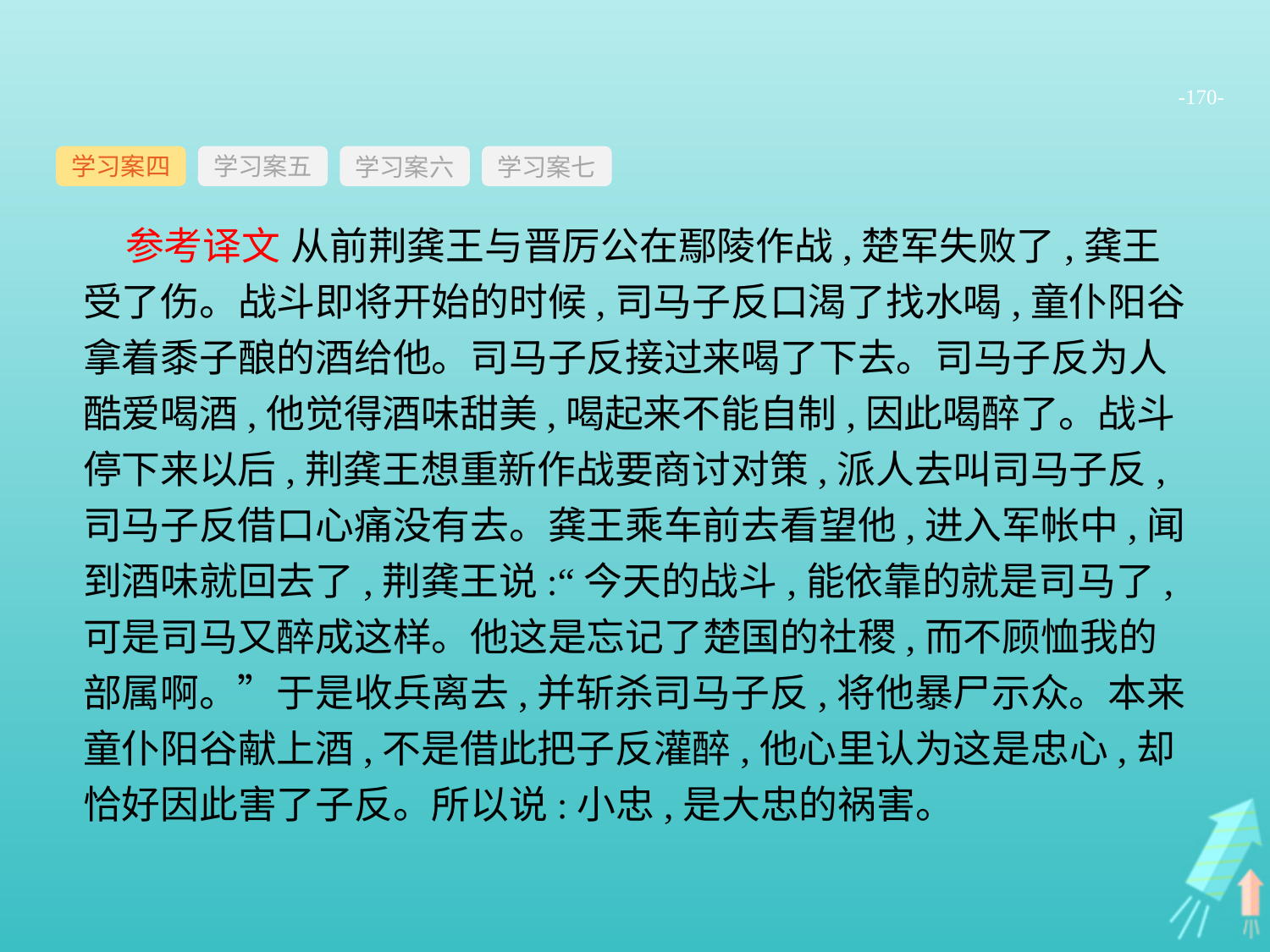

-170-
学习案四
学习案六
学习案七
学习案五
参考译文 从前荆龚王与晋厉公在鄢陵作战,楚军失败了,龚王受了伤。战斗即将开始的时候,司马子反口渴了找水喝,童仆阳谷拿着黍子酿的酒给他。司马子反接过来喝了下去。司马子反为人酷爱喝酒,他觉得酒味甜美,喝起来不能自制,因此喝醉了。战斗停下来以后,荆龚王想重新作战要商讨对策,派人去叫司马子反,司马子反借口心痛没有去。龚王乘车前去看望他,进入军帐中,闻到酒味就回去了,荆龚王说:“今天的战斗,能依靠的就是司马了,可是司马又醉成这样。他这是忘记了楚国的社稷,而不顾恤我的部属啊。”于是收兵离去,并斩杀司马子反,将他暴尸示众。本来童仆阳谷献上酒,不是借此把子反灌醉,他心里认为这是忠心,却恰好因此害了子反。所以说:小忠,是大忠的祸害。